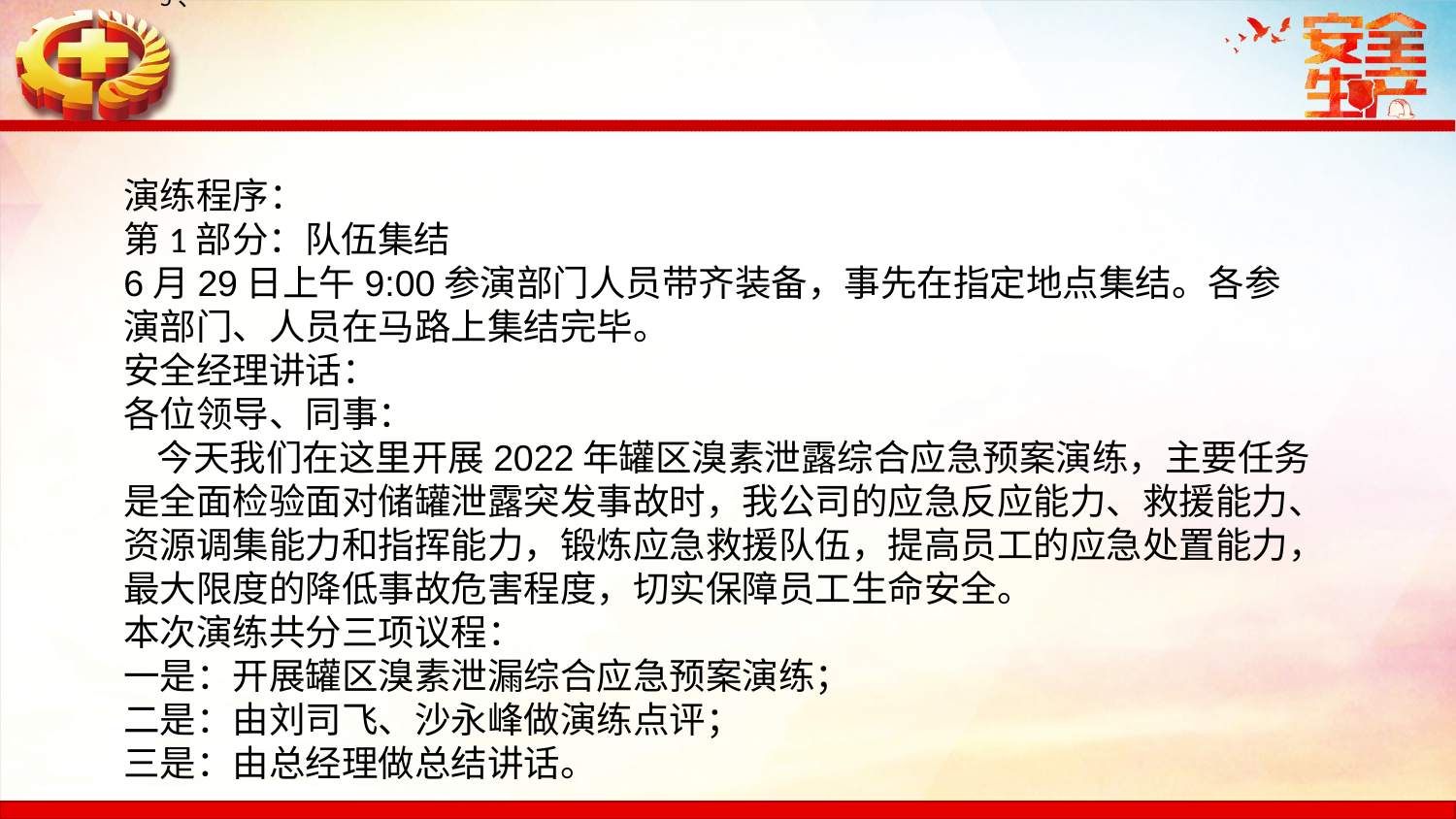

5、
演练程序：第1部分：队伍集结
6月29日上午9:00参演部门人员带齐装备，事先在指定地点集结。各参演部门、人员在马路上集结完毕。安全经理讲话：各位领导、同事：   今天我们在这里开展2022年罐区溴素泄露综合应急预案演练，主要任务是全面检验面对储罐泄露突发事故时，我公司的应急反应能力、救援能力、资源调集能力和指挥能力，锻炼应急救援队伍，提高员工的应急处置能力，最大限度的降低事故危害程度，切实保障员工生命安全。本次演练共分三项议程：一是：开展罐区溴素泄漏综合应急预案演练；二是：由刘司飞、沙永峰做演练点评；三是：由总经理做总结讲话。